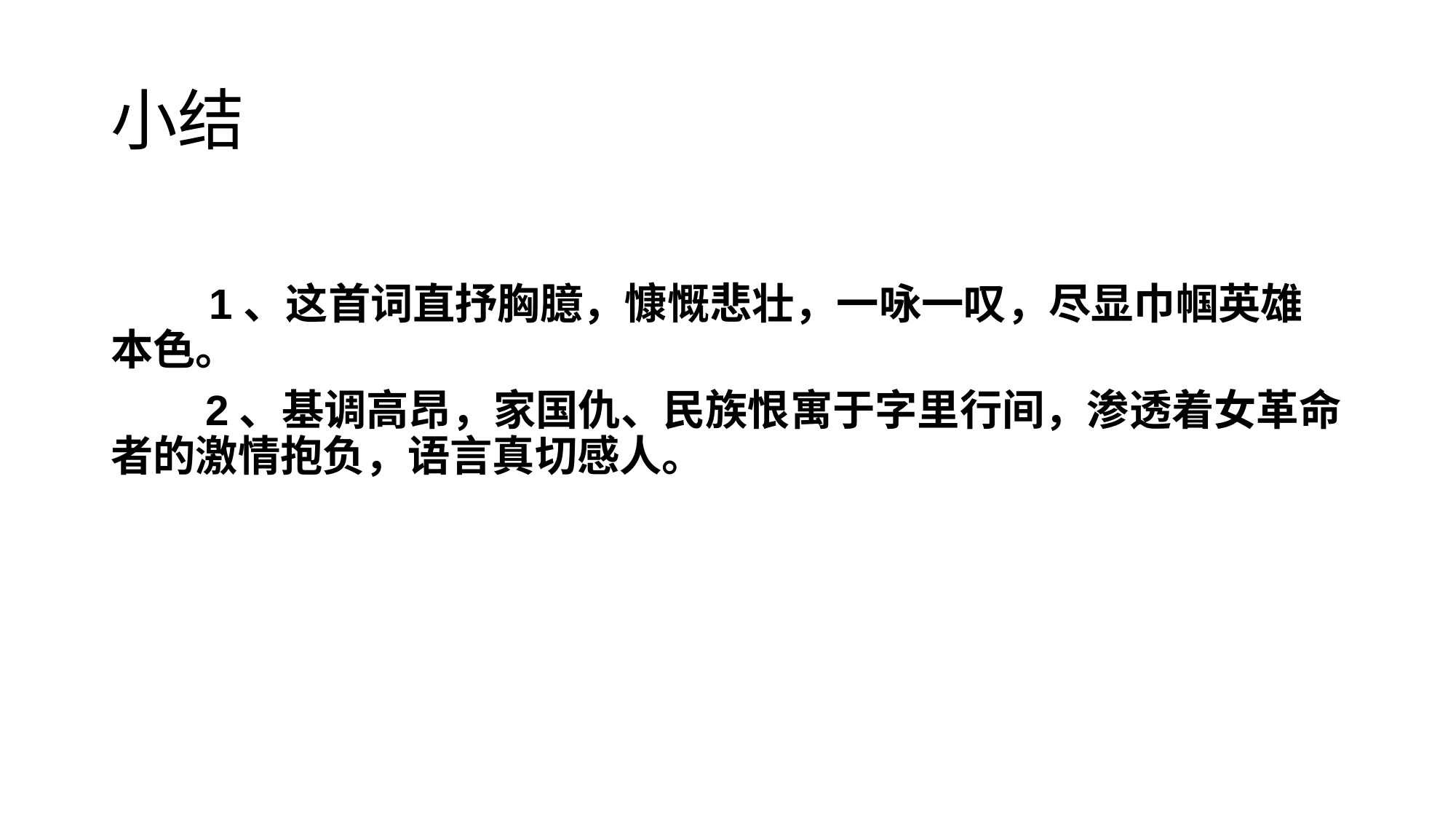

# 小结

　　 1、这首词直抒胸臆，慷慨悲壮，一咏一叹，尽显巾帼英雄本色。
        2、基调高昂，家国仇、民族恨寓于字里行间，渗透着女革命者的激情抱负，语言真切感人。